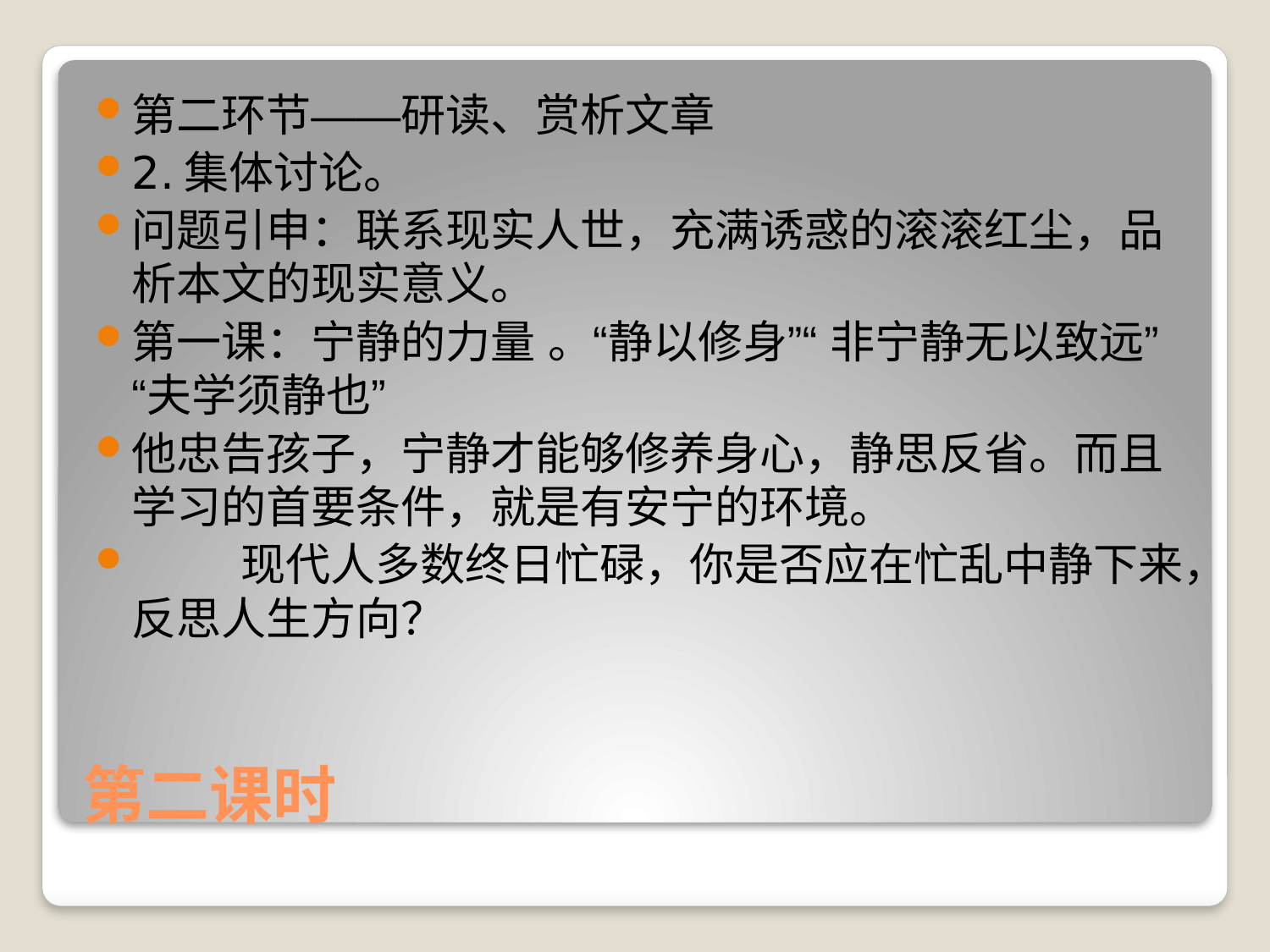

第二环节——研读、赏析文章
2.集体讨论。
问题引申：联系现实人世，充满诱惑的滚滚红尘，品析本文的现实意义。
第一课：宁静的力量 。“静以修身”“ 非宁静无以致远”“夫学须静也”
他忠告孩子，宁静才能够修养身心，静思反省。而且学习的首要条件，就是有安宁的环境。
        现代人多数终日忙碌，你是否应在忙乱中静下来，反思人生方向？
# 第二课时